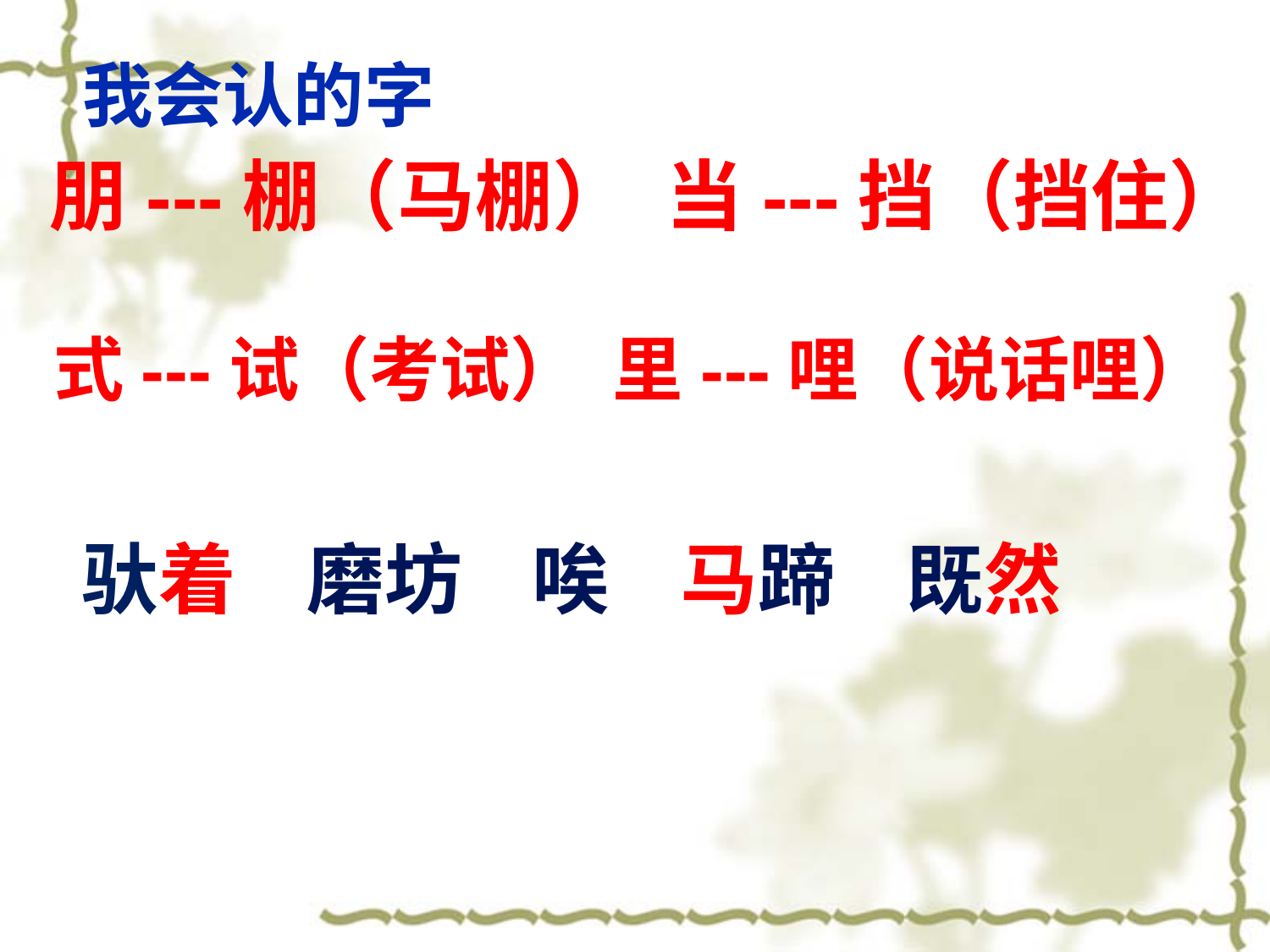

我会认的字
朋---棚（马棚）  当---挡（挡住）
式---试（考试）  里---哩（说话哩）
驮着    磨坊    唉    马蹄    既然